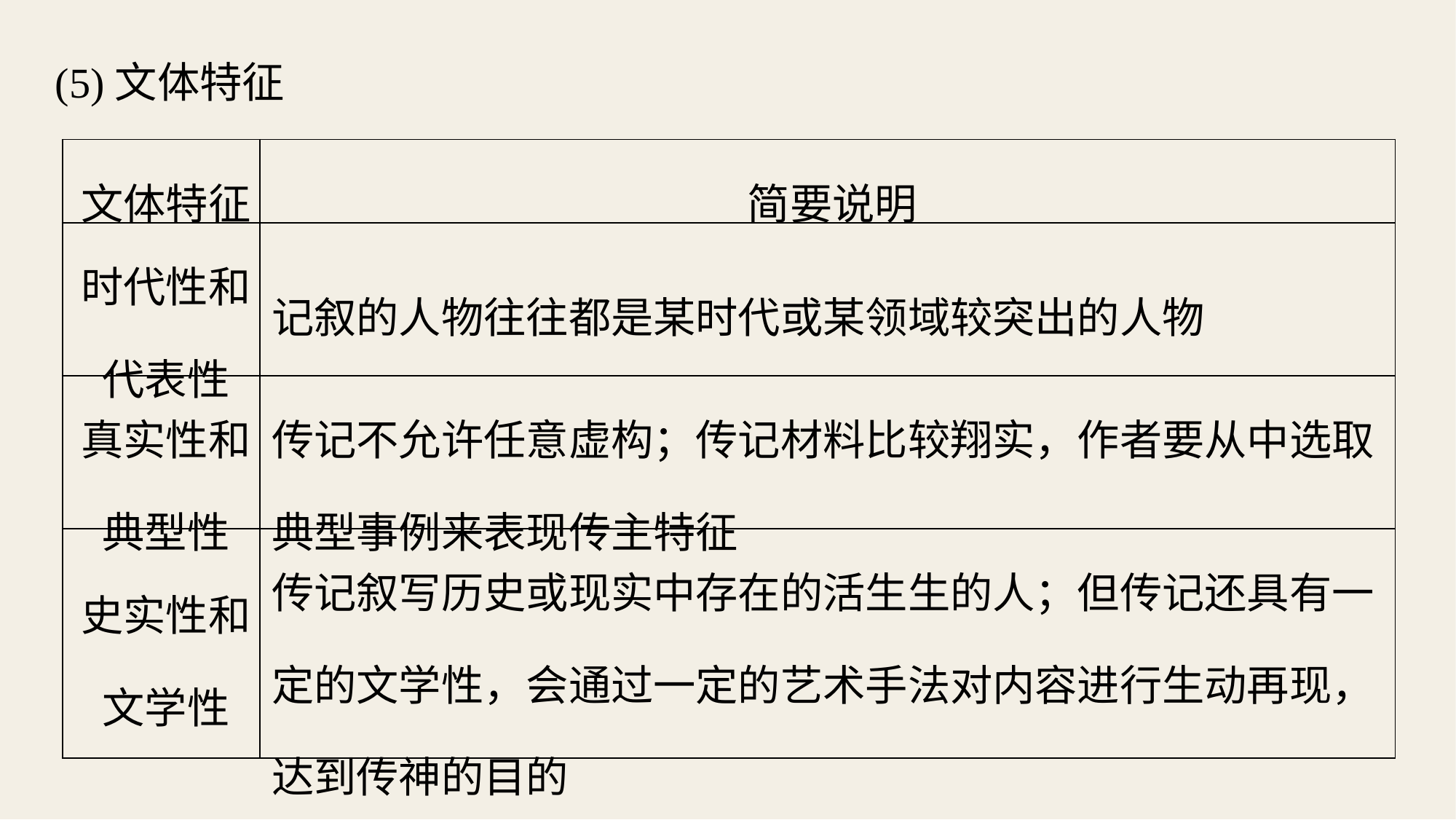

(5)文体特征
| 文体特征 | 简要说明 |
| --- | --- |
| 时代性和 代表性 | 记叙的人物往往都是某时代或某领域较突出的人物 |
| 真实性和 典型性 | 传记不允许任意虚构；传记材料比较翔实，作者要从中选取 典型事例来表现传主特征 |
| 史实性和 文学性 | 传记叙写历史或现实中存在的活生生的人；但传记还具有一 定的文学性，会通过一定的艺术手法对内容进行生动再现， 达到传神的目的 |